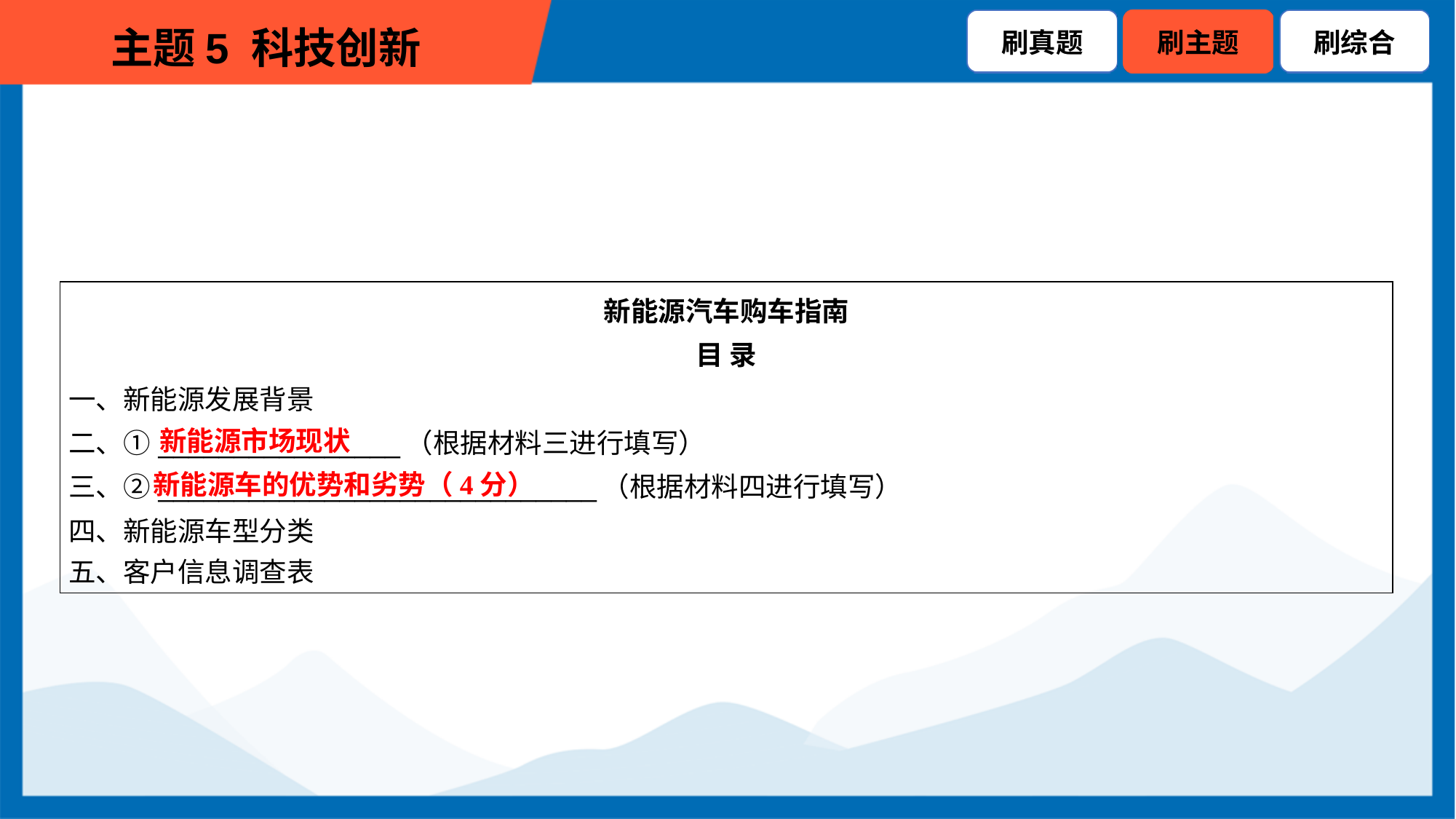

| 新能源汽车购车指南 目 录 一、新能源发展背景 二、①\_\_\_\_\_\_\_\_\_\_\_\_\_\_\_\_（根据材料三进行填写） 三、②\_\_\_\_\_\_\_\_\_\_\_\_\_\_\_\_\_\_\_\_\_\_\_\_\_\_\_\_\_（根据材料四进行填写） 四、新能源车型分类 五、客户信息调查表 |
| --- |
新能源市场现状
新能源车的优势和劣势（4分）